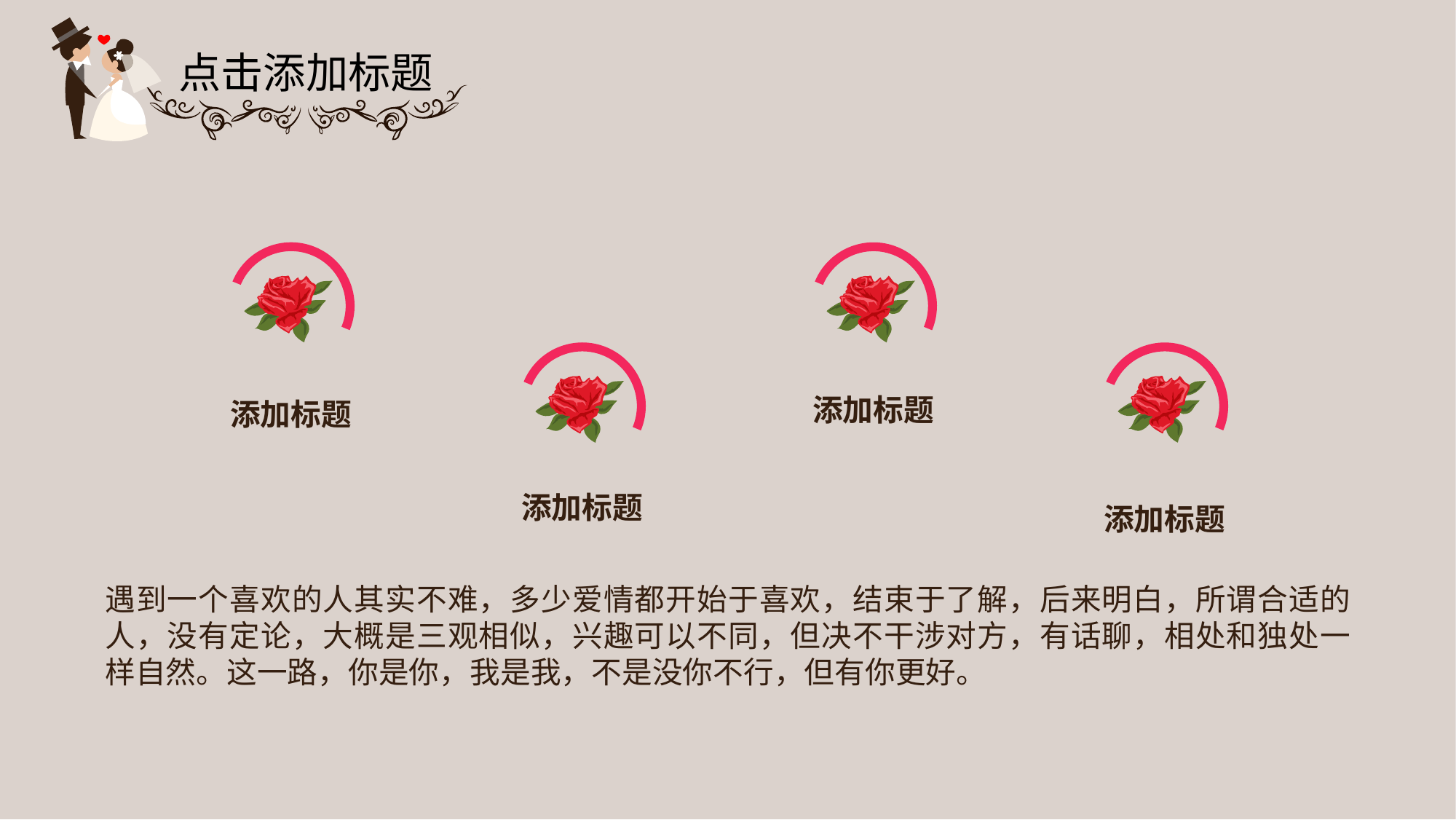

点击添加标题

添加标题

添加标题

添加标题

添加标题
遇到一个喜欢的人其实不难，多少爱情都开始于喜欢，结束于了解，后来明白，所谓合适的人，没有定论，大概是三观相似，兴趣可以不同，但决不干涉对方，有话聊，相处和独处一样自然。这一路，你是你，我是我，不是没你不行，但有你更好。